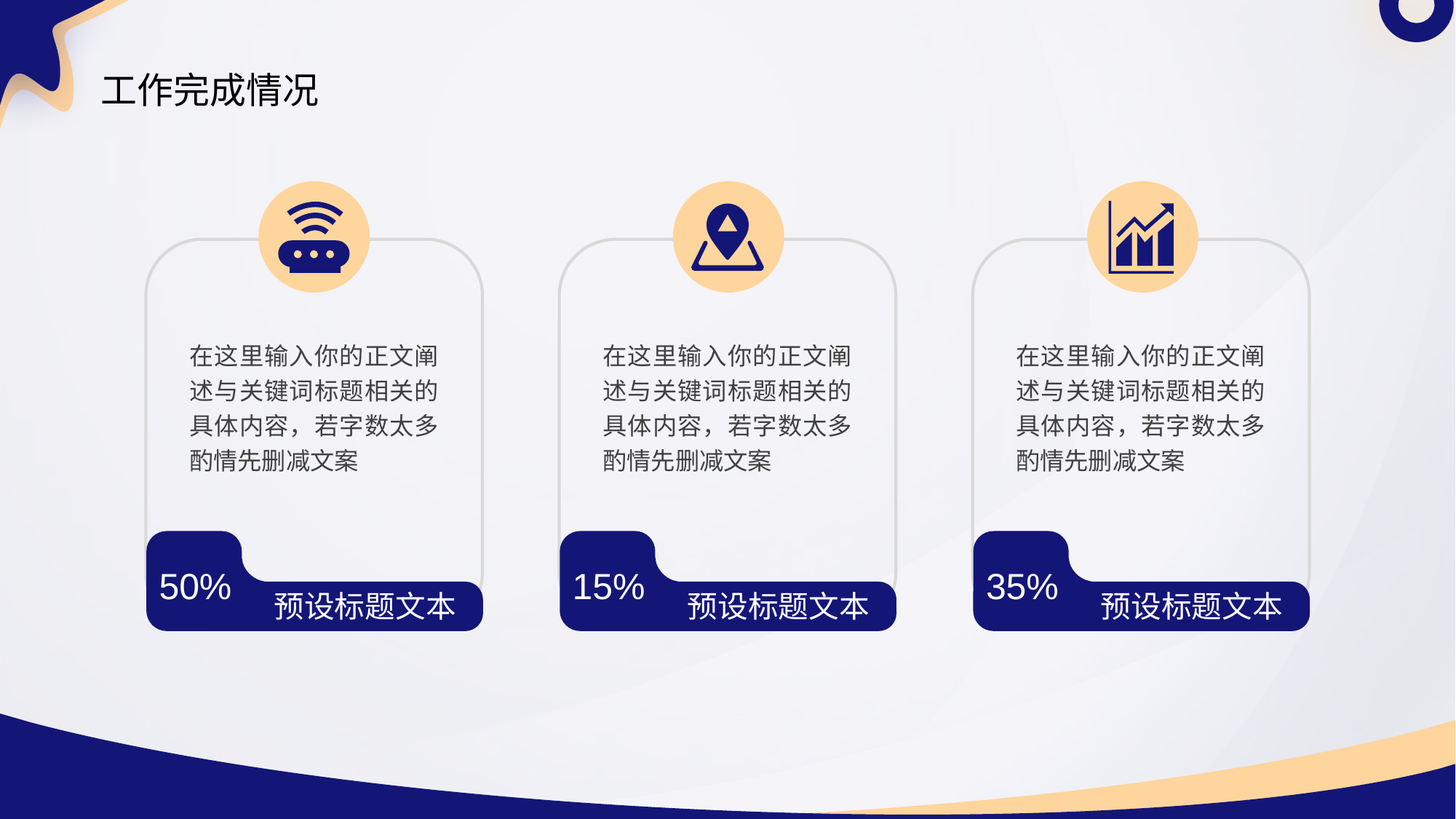

# 工作完成情况

在这里输入你的正文阐述与关键词标题相关的具体内容，若字数太多酌情先删减文案
在这里输入你的正文阐述与关键词标题相关的具体内容，若字数太多酌情先删减文案
在这里输入你的正文阐述与关键词标题相关的具体内容，若字数太多酌情先删减文案

50%
15%
35%
预设标题文本
预设标题文本
预设标题文本